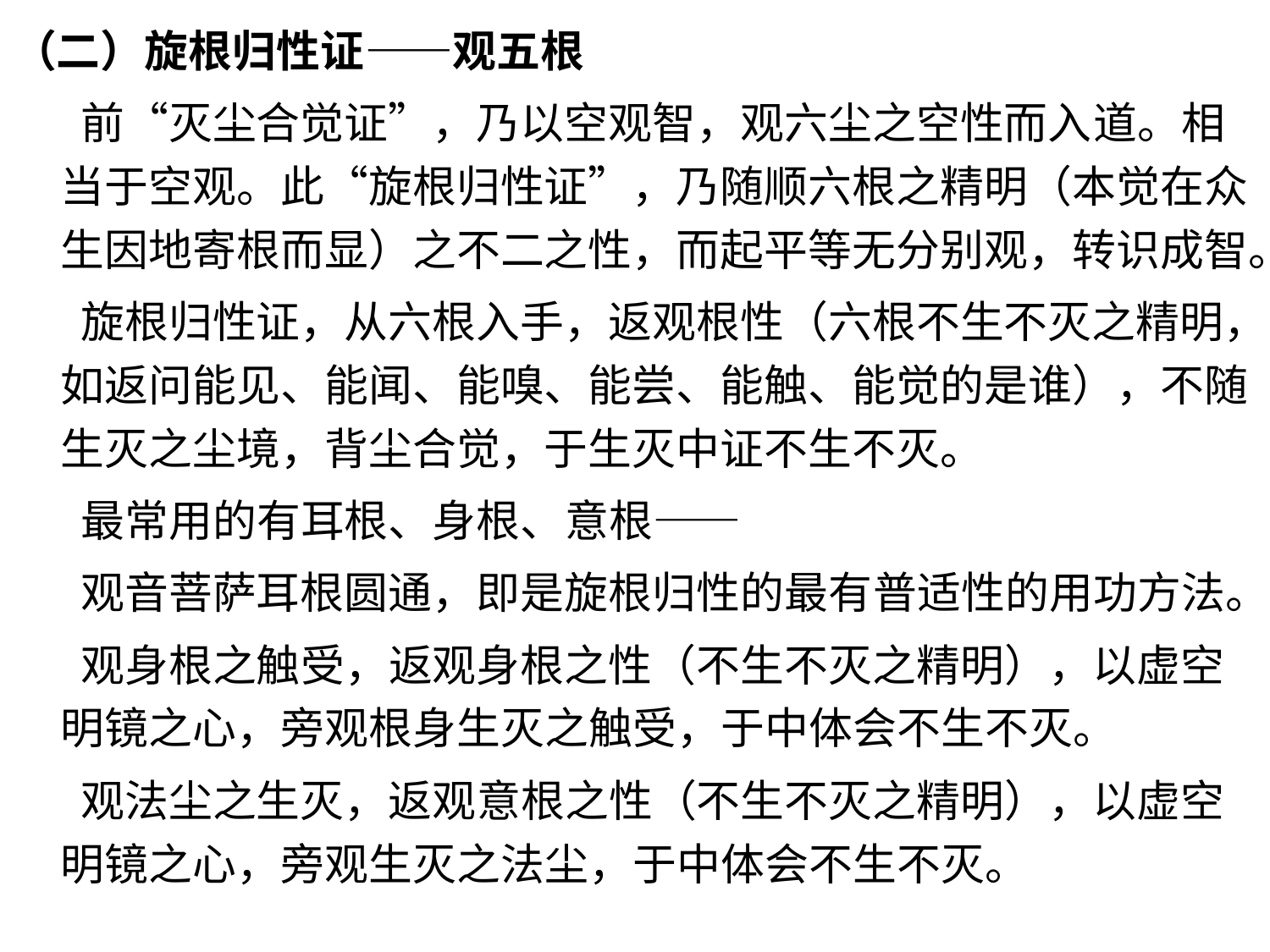

（二）旋根归性证——观五根
      前“灭尘合觉证”，乃以空观智，观六尘之空性而入道。相当于空观。此“旋根归性证”，乃随顺六根之精明（本觉在众生因地寄根而显）之不二之性，而起平等无分别观，转识成智。
      旋根归性证，从六根入手，返观根性（六根不生不灭之精明，如返问能见、能闻、能嗅、能尝、能触、能觉的是谁），不随生灭之尘境，背尘合觉，于生灭中证不生不灭。
      最常用的有耳根、身根、意根——
      观音菩萨耳根圆通，即是旋根归性的最有普适性的用功方法。
      观身根之触受，返观身根之性（不生不灭之精明），以虚空明镜之心，旁观根身生灭之触受，于中体会不生不灭。
      观法尘之生灭，返观意根之性（不生不灭之精明），以虚空明镜之心，旁观生灭之法尘，于中体会不生不灭。